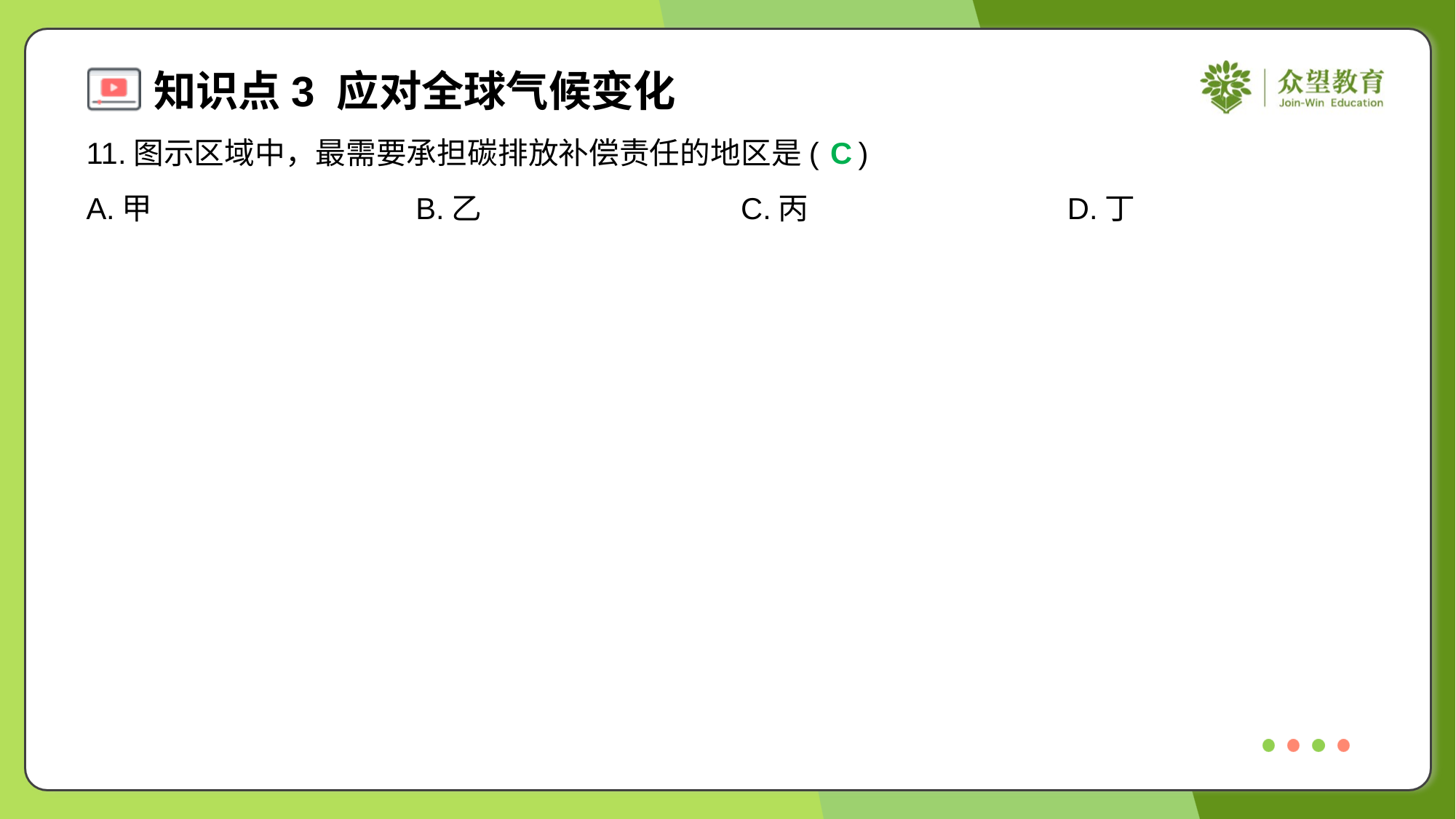

11.图示区域中，最需要承担碳排放补偿责任的地区是(     )
C
A.甲	B.乙	C.丙	D.丁